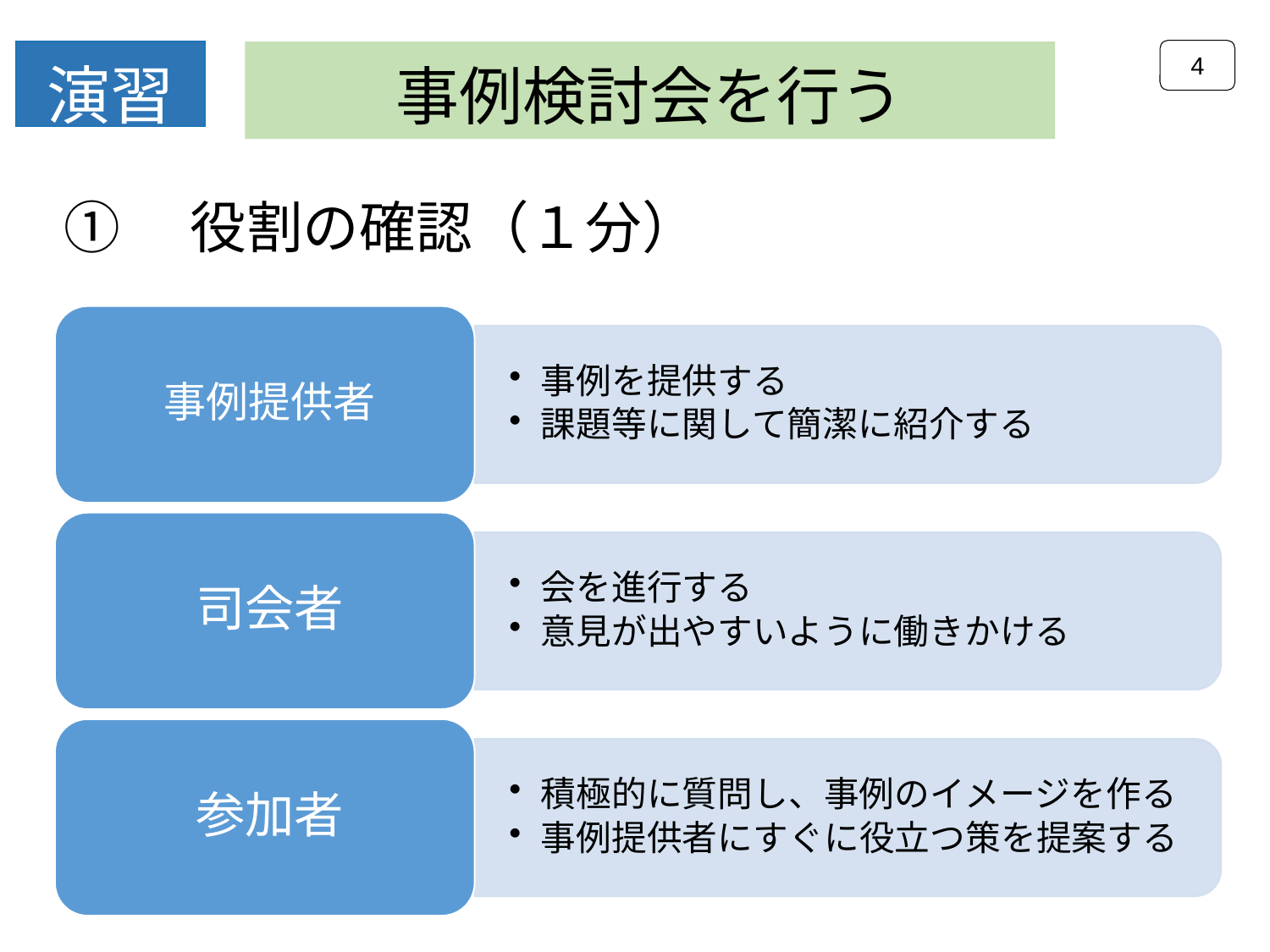

4
事例検討会を行う
演習
①　役割の確認（１分）
事例を提供する
課題等に関して簡潔に紹介する
事例提供者
会を進行する
意見が出やすいように働きかける
司会者
積極的に質問し、事例のイメージを作る
事例提供者にすぐに役立つ策を提案する
参加者